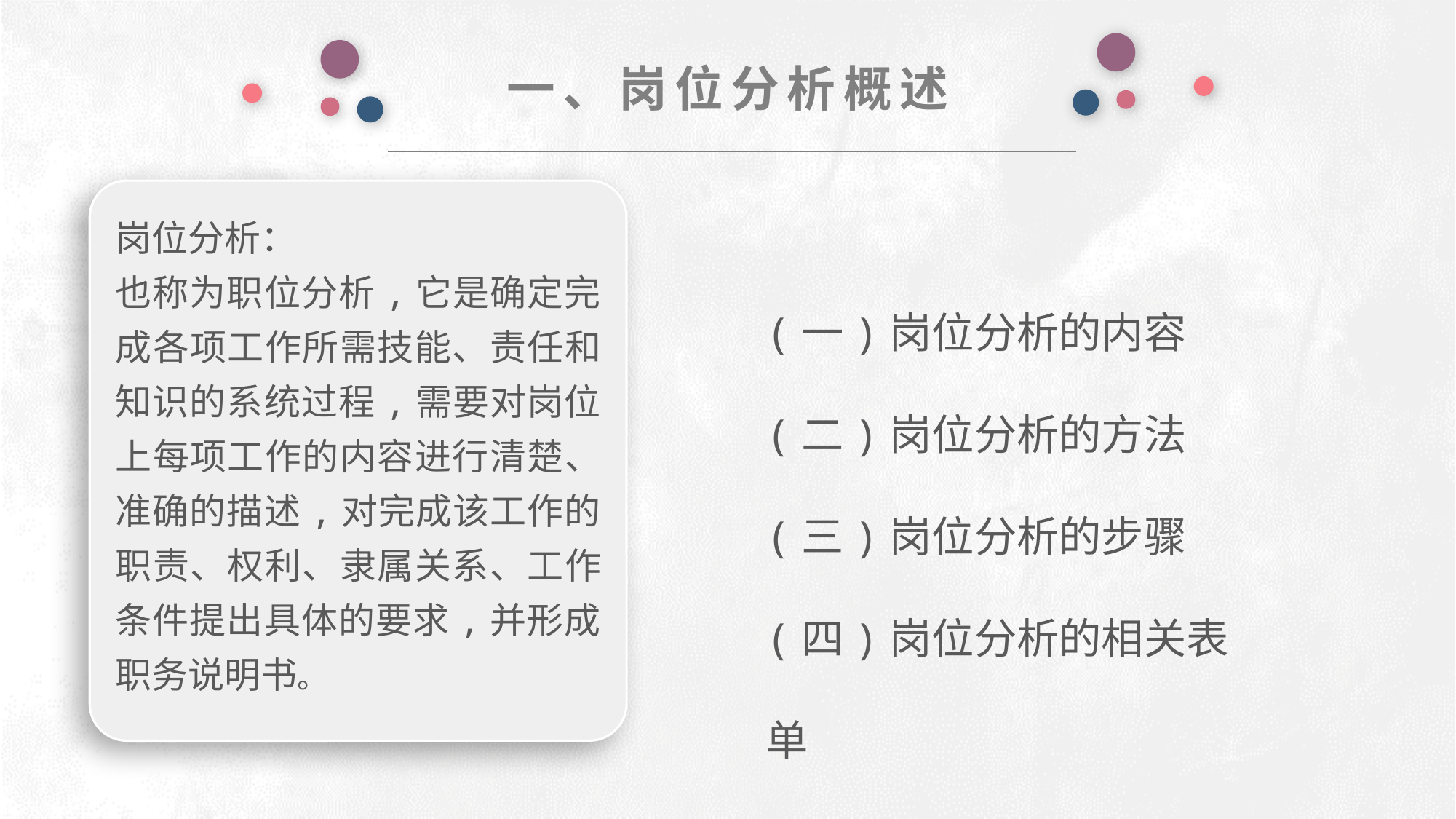

一、岗位分析概述

岗位分析：
也称为职位分析,它是确定完成各项工作所需技能、责任和知识的系统过程,需要对岗位上每项工作的内容进行清楚、准确的描述,对完成该工作的职责、权利、隶属关系、工作条件提出具体的要求,并形成职务说明书。
e7d195523061f1c0deeec63e560781cfd59afb0ea006f2a87ABB68BF51EA6619813959095094C18C62A12F549504892A4AAA8C1554C6663626E05CA27F281A14E6983772AFC3FB97135759321DEA3D70CCCB10945EC5A0322096E752803368C2184698845E3CCD6DB7F651295A8E4F3FDC19EA64A2B4A4AC1434B55AAE41CF0BF61B375C23F3039959E085EE760725AA
(一)岗位分析的内容
(二)岗位分析的方法
(三)岗位分析的步骤
(四)岗位分析的相关表单